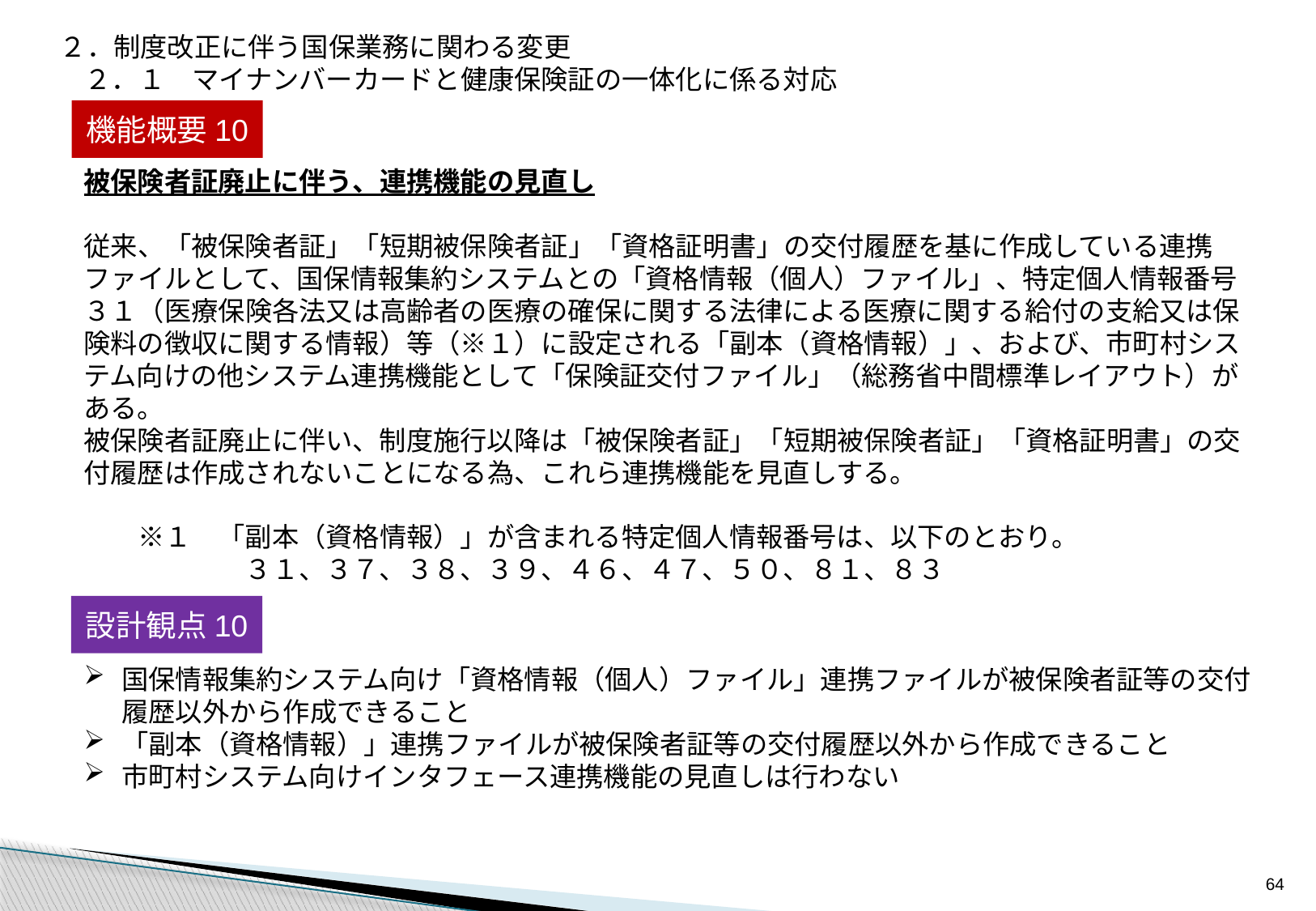

２．制度改正に伴う国保業務に関わる変更
２．１　マイナンバーカードと健康保険証の一体化に係る対応
機能概要10
被保険者証廃止に伴う、連携機能の見直し

従来、「被保険者証」「短期被保険者証」「資格証明書」の交付履歴を基に作成している連携ファイルとして、国保情報集約システムとの「資格情報（個人）ファイル」、特定個人情報番号３１（医療保険各法又は高齢者の医療の確保に関する法律による医療に関する給付の支給又は保険料の徴収に関する情報）等（※１）に設定される「副本（資格情報）」、および、市町村システム向けの他システム連携機能として「保険証交付ファイル」（総務省中間標準レイアウト）がある。
被保険者証廃止に伴い、制度施行以降は「被保険者証」「短期被保険者証」「資格証明書」の交付履歴は作成されないことになる為、これら連携機能を見直しする。

　　※１　「副本（資格情報）」が含まれる特定個人情報番号は、以下のとおり。
　　　　　　３１、３７、３８、３９、４６、４７、５０、８１、８３
設計観点10
国保情報集約システム向け「資格情報（個人）ファイル」連携ファイルが被保険者証等の交付履歴以外から作成できること
「副本（資格情報）」連携ファイルが被保険者証等の交付履歴以外から作成できること
市町村システム向けインタフェース連携機能の見直しは行わない
64